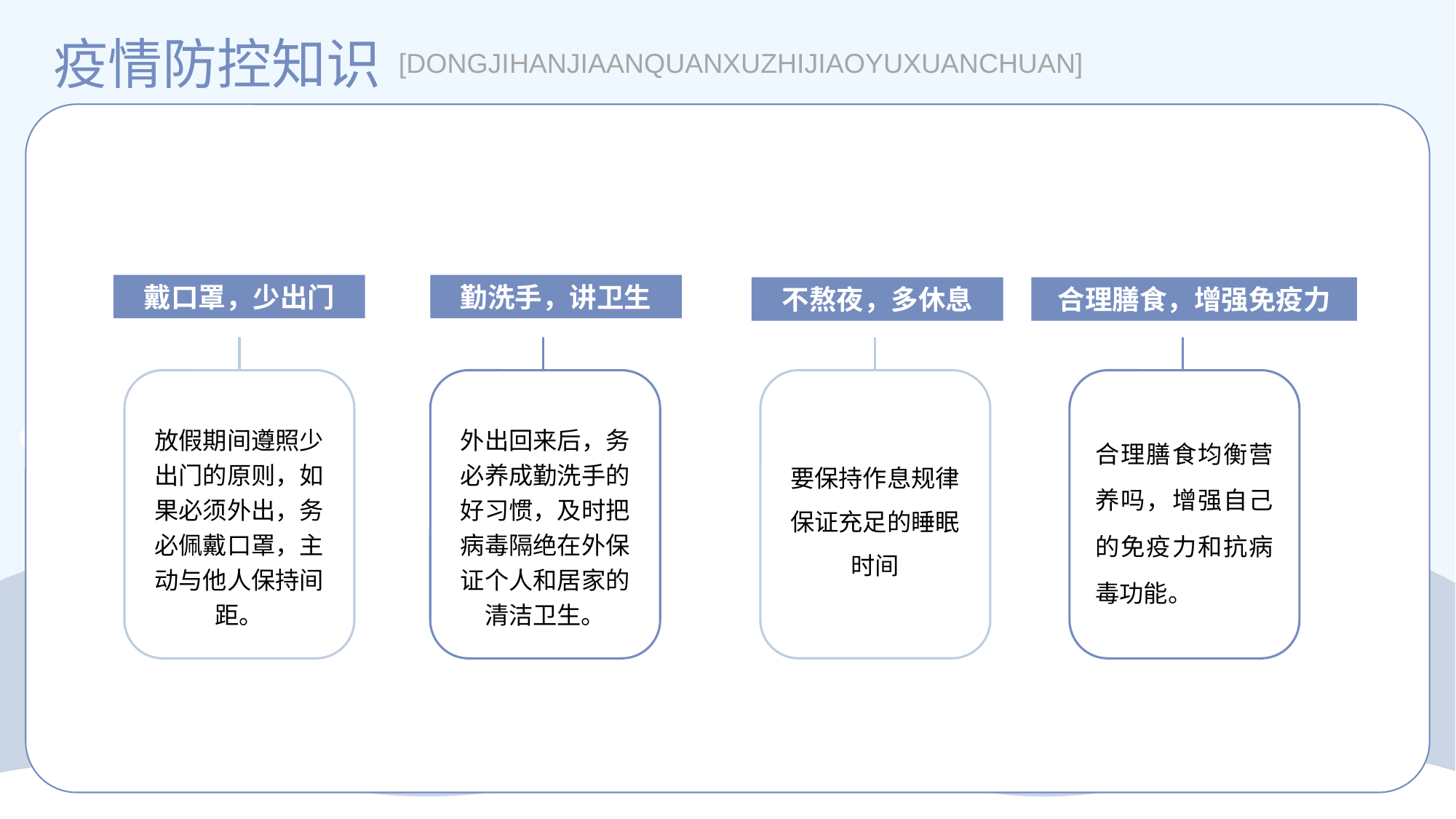

疫情防控知识
[DONGJIHANJIAANQUANXUZHIJIAOYUXUANCHUAN]
戴口罩，少出门
勤洗手，讲卫生
不熬夜，多休息
合理膳食，增强免疫力

要保持作息规律保证充足的睡眠时间

放假期间遵照少出门的原则，如果必须外出，务必佩戴口罩，主动与他人保持间距。

外出回来后，务必养成勤洗手的好习惯，及时把病毒隔绝在外保证个人和居家的清洁卫生。

合理膳食均衡营养吗，增强自己的免疫力和抗病毒功能。